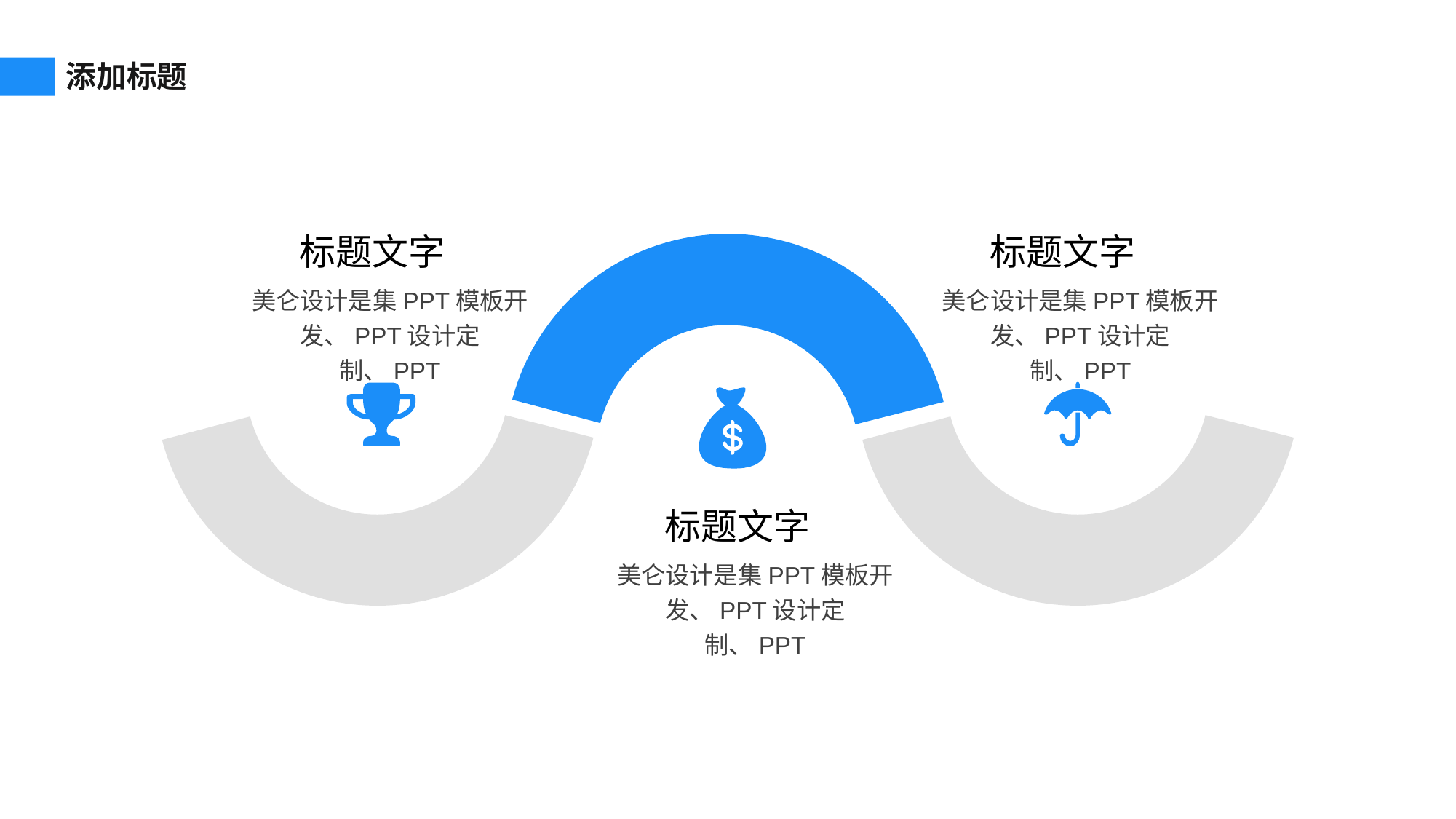

添加标题

标题文字
美仑设计是集PPT模板开发、PPT设计定制、PPT
标题文字
美仑设计是集PPT模板开发、PPT设计定制、PPT

标题文字
美仑设计是集PPT模板开发、PPT设计定制、PPT